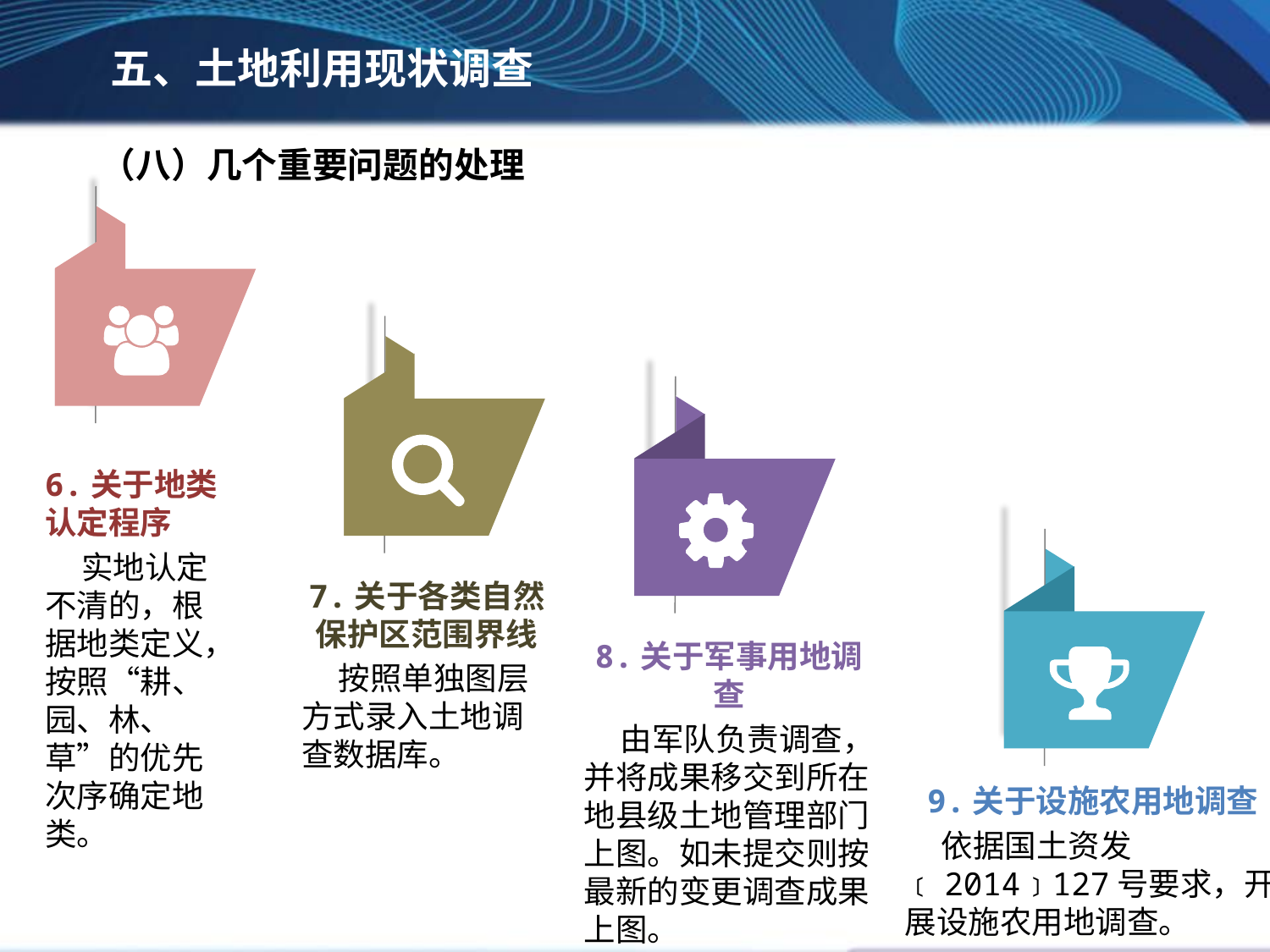

五、土地利用现状调查
（八）几个重要问题的处理

6.关于地类认定程序
    实地认定不清的，根据地类定义，按照“耕、园、林、草”的优先次序确定地类。

7.关于各类自然保护区范围界线
    按照单独图层方式录入土地调查数据库。
8.关于军事用地调查
    由军队负责调查，并将成果移交到所在地县级土地管理部门上图。如未提交则按最新的变更调查成果上图。

9.关于设施农用地调查
    依据国土资发﹝2014﹞127号要求，开展设施农用地调查。